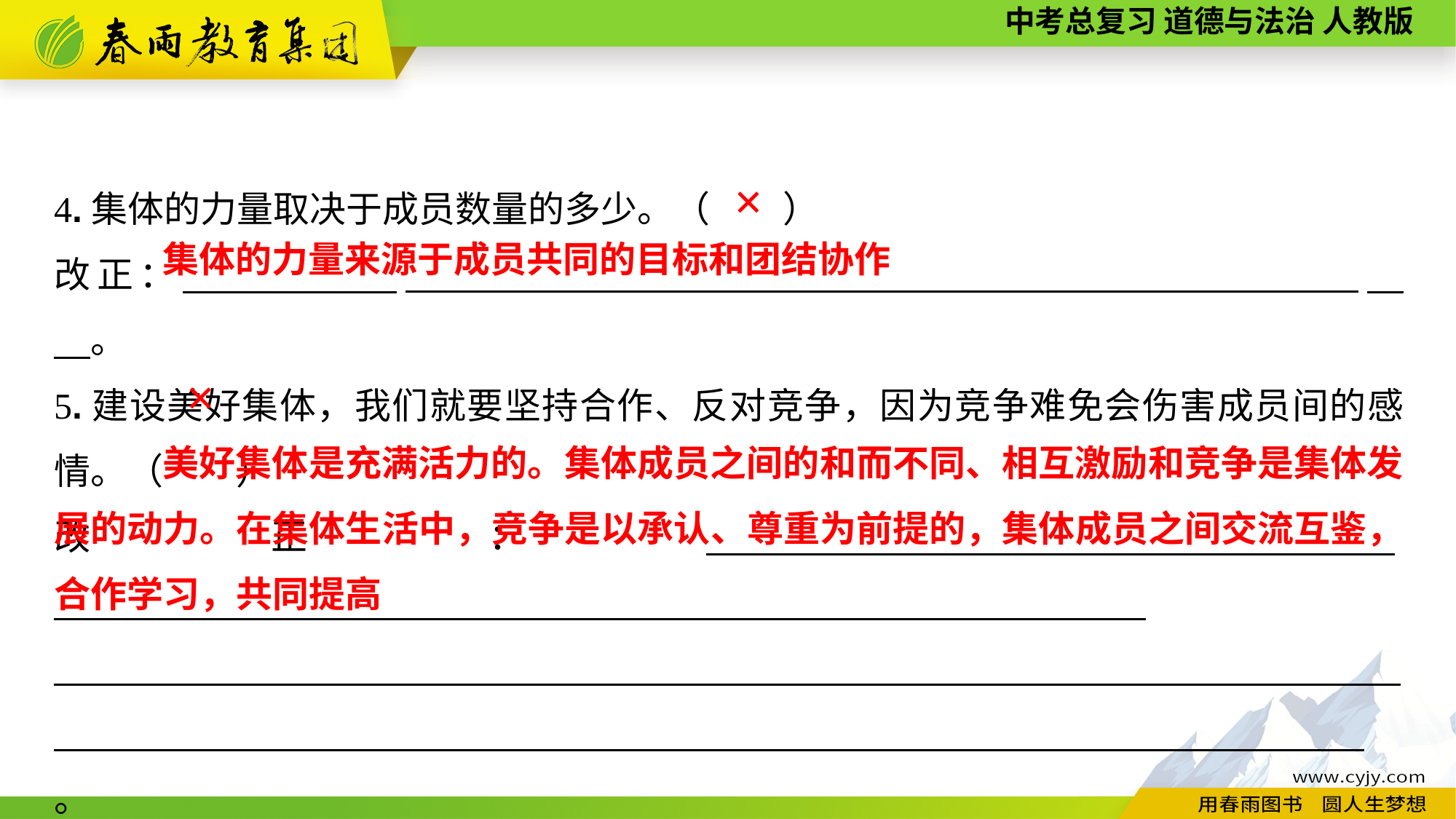

4.集体的力量取决于成员数量的多少。（　　）
改正：　　　　　____________________________________________________　　。
5.建设美好集体，我们就要坚持合作、反对竞争，因为竞争难免会伤害成员间的感情。（　　）
改正：　　　　____________________________________________________________
__________________________________________________________________________________________________________________________________________________。
✕
集体的力量来源于成员共同的目标和团结协作
✕
            美好集体是充满活力的。集体成员之间的和而不同、相互激励和竞争是集体发展的动力。在集体生活中，竞争是以承认、尊重为前提的，集体成员之间交流互鉴，合作学习，共同提高